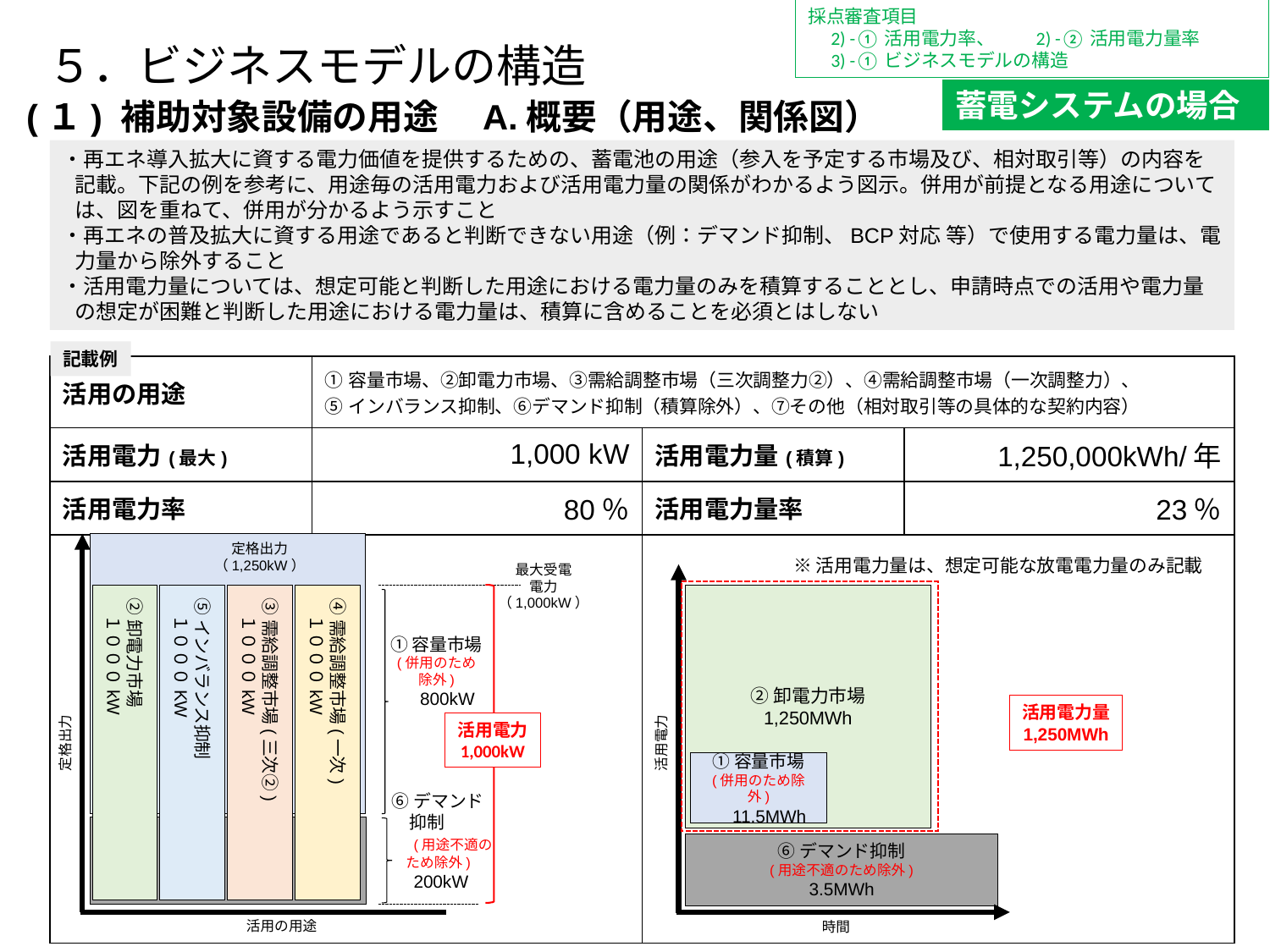

採点審査項目
　2) -①活用電力率、　　2) -②活用電力量率
　3) -①ビジネスモデルの構造
５．ビジネスモデルの構造
蓄電システムの場合
(１) 補助対象設備の用途　A.概要（用途、関係図）
・再エネ導入拡大に資する電力価値を提供するための、蓄電池の用途（参入を予定する市場及び、相対取引等）の内容を記載。下記の例を参考に、用途毎の活用電力および活用電力量の関係がわかるよう図示。併用が前提となる用途については、図を重ねて、併用が分かるよう示すこと
・再エネの普及拡大に資する用途であると判断できない用途（例：デマンド抑制、BCP対応 等）で使用する電力量は、電力量から除外すること
・活用電力量については、想定可能と判断した用途における電力量のみを積算することとし、申請時点での活用や電力量の想定が困難と判断した用途における電力量は、積算に含めることを必須とはしない
記載例
| 活用の用途 | ①容量市場、②卸電力市場、③需給調整市場（三次調整力②）、④需給調整市場（一次調整力）、 ⑤インバランス抑制、⑥デマンド抑制（積算除外）、⑦その他（相対取引等の具体的な契約内容） |  |  |
| --- | --- | --- | --- |
| 活用電力(最大) | 1,000 kW | 活用電力量(積算) | 1,250,000kWh/年 |
| 活用電力率 | 80％ | 活用電力量率 | 23％ |
|  |  |  |  |

定格出力
（1,250kW）
※活用電力量は、想定可能な放電電力量のみ記載
最大受電
電力
（1,000kW）

②卸電力市場
　１０００kW
⑤インバランス抑制
　１０００KW
③需給調整市場(三次②)
　１０００kW
④需給調整市場(一次)
　１０００kW
②卸電力市場
1,250MWh

①容量市場
(併用のため
除外)
　800kW
活用電力量
1,250MWh
活用電力
1,000kW
定格出力
活用電力
①容量市場
(併用のため除外)
　11.5MWh
⑥デマンド
　抑制
　(用途不適の
　ため除外)
　200kW

⑥デマンド抑制
(用途不適のため除外)
3.5MWh
活用の用途
時間